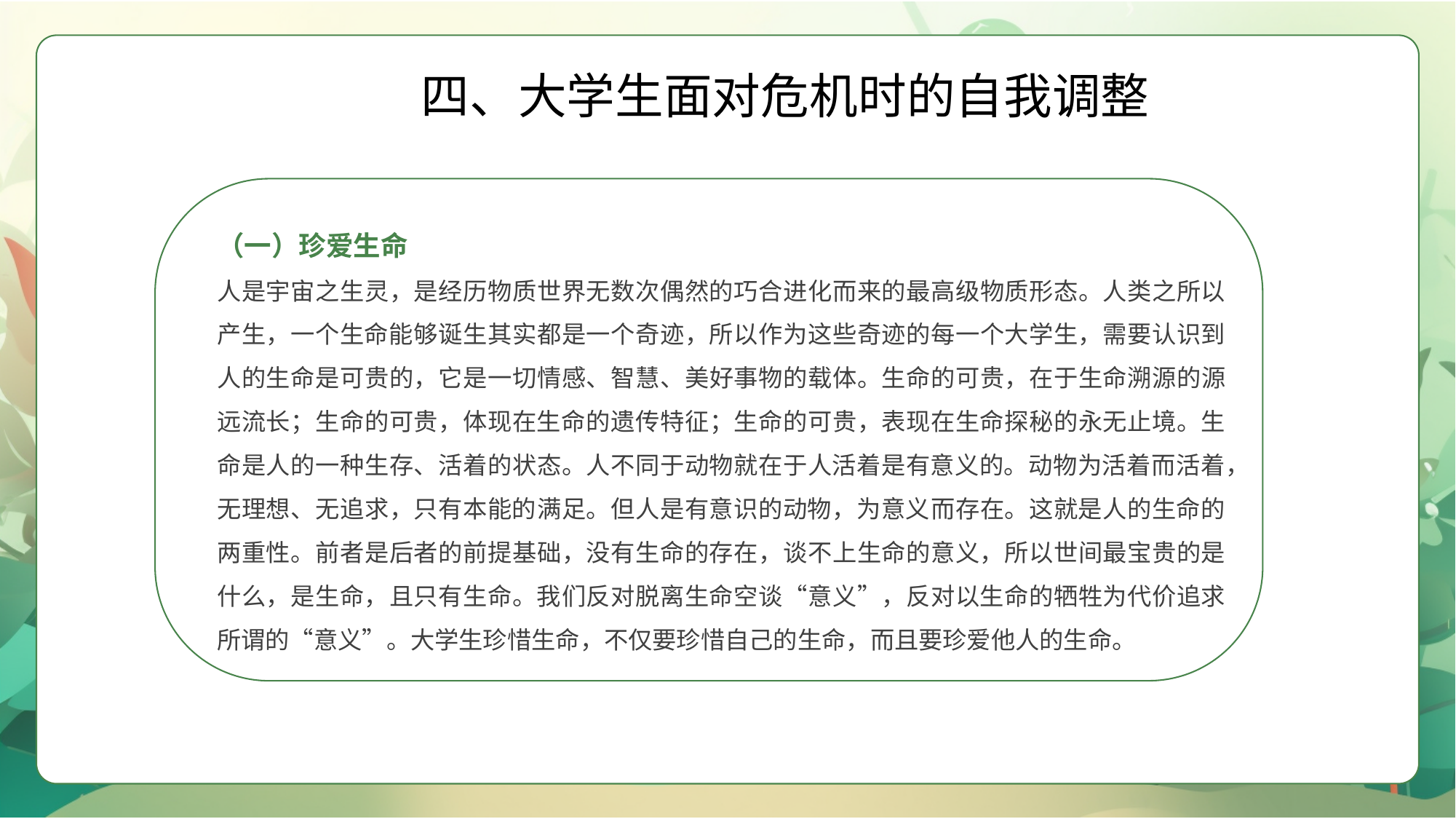

四、大学生面对危机时的自我调整

（一）珍爱生命
人是宇宙之生灵，是经历物质世界无数次偶然的巧合进化而来的最高级物质形态。人类之所以产生，一个生命能够诞生其实都是一个奇迹，所以作为这些奇迹的每一个大学生，需要认识到人的生命是可贵的，它是一切情感、智慧、美好事物的载体。生命的可贵，在于生命溯源的源远流长；生命的可贵，体现在生命的遗传特征；生命的可贵，表现在生命探秘的永无止境。生命是人的一种生存、活着的状态。人不同于动物就在于人活着是有意义的。动物为活着而活着，无理想、无追求，只有本能的满足。但人是有意识的动物，为意义而存在。这就是人的生命的两重性。前者是后者的前提基础，没有生命的存在，谈不上生命的意义，所以世间最宝贵的是什么，是生命，且只有生命。我们反对脱离生命空谈“意义”，反对以生命的牺牲为代价追求所谓的“意义”。大学生珍惜生命，不仅要珍惜自己的生命，而且要珍爱他人的生命。